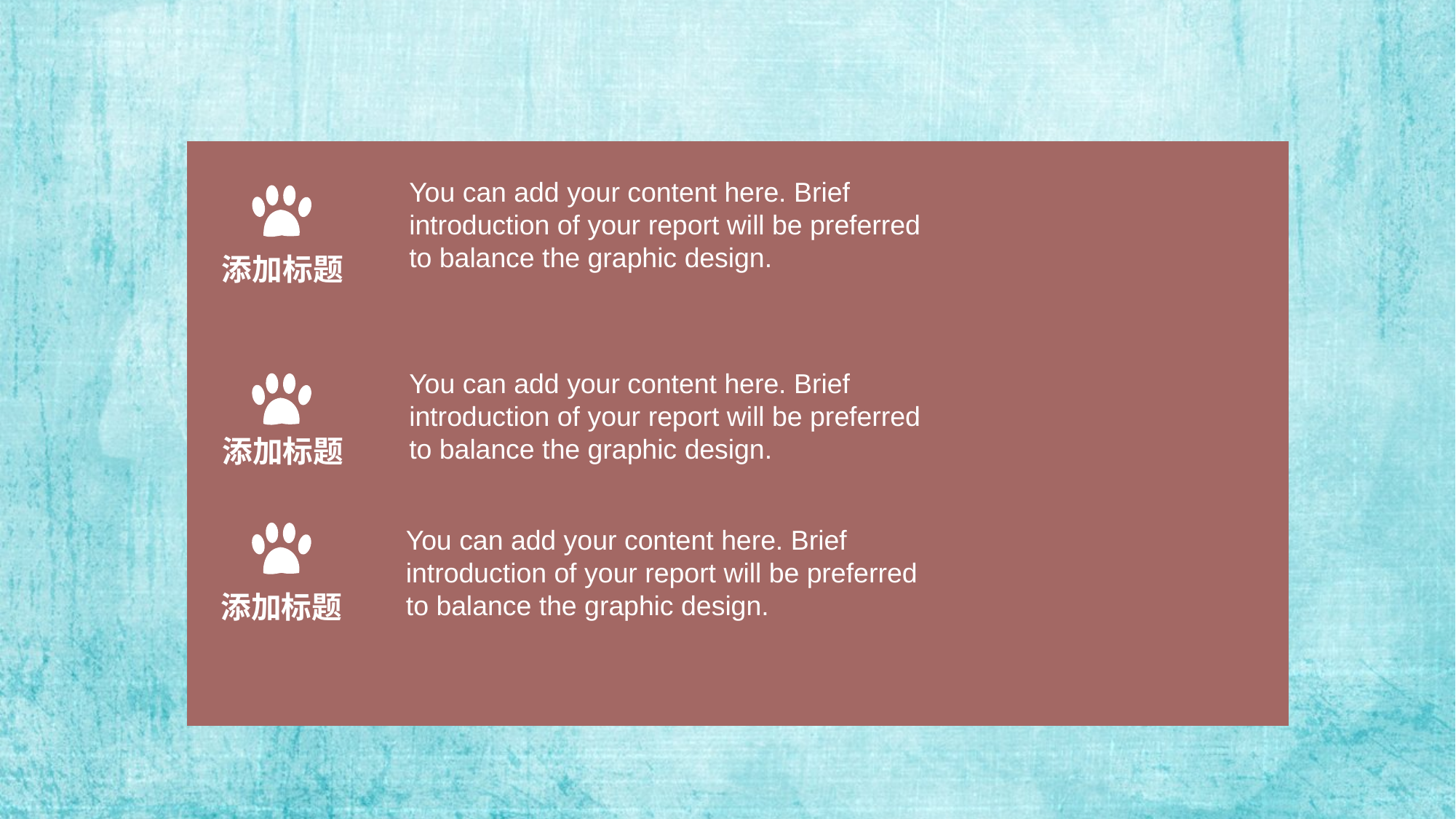

You can add your content here. Brief introduction of your report will be preferred to balance the graphic design.

添加标题
You can add your content here. Brief introduction of your report will be preferred to balance the graphic design.

添加标题
You can add your content here. Brief introduction of your report will be preferred to balance the graphic design.

添加标题